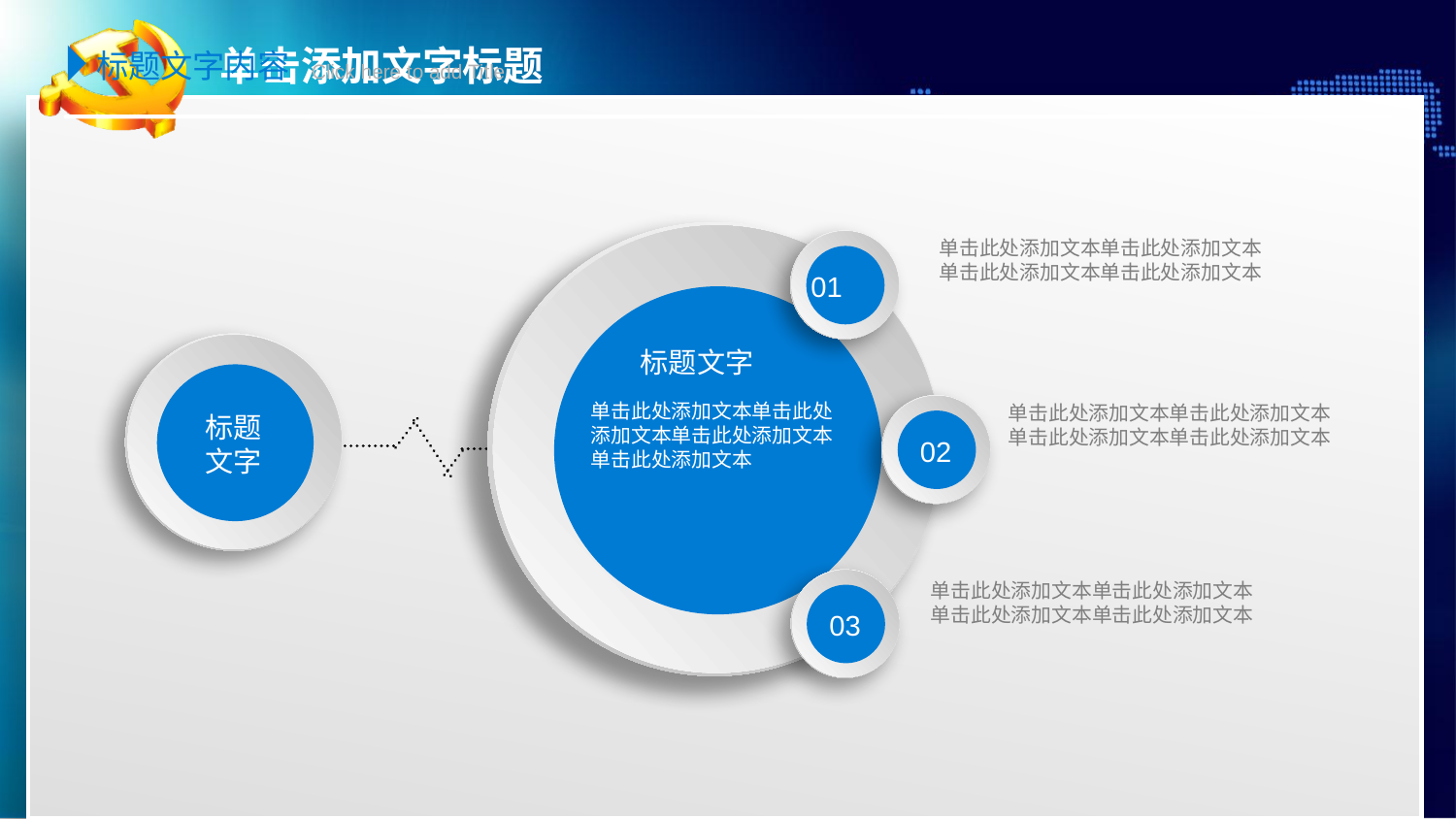

标题文字内容
  Click here to add Title

标题文字
单击此处添加文本单击此处添加文本单击此处添加文本单击此处添加文本

01
单击此处添加文本单击此处添加文本
单击此处添加文本单击此处添加文本

标题
文字

02
单击此处添加文本单击此处添加文本
单击此处添加文本单击此处添加文本

03
单击此处添加文本单击此处添加文本
单击此处添加文本单击此处添加文本